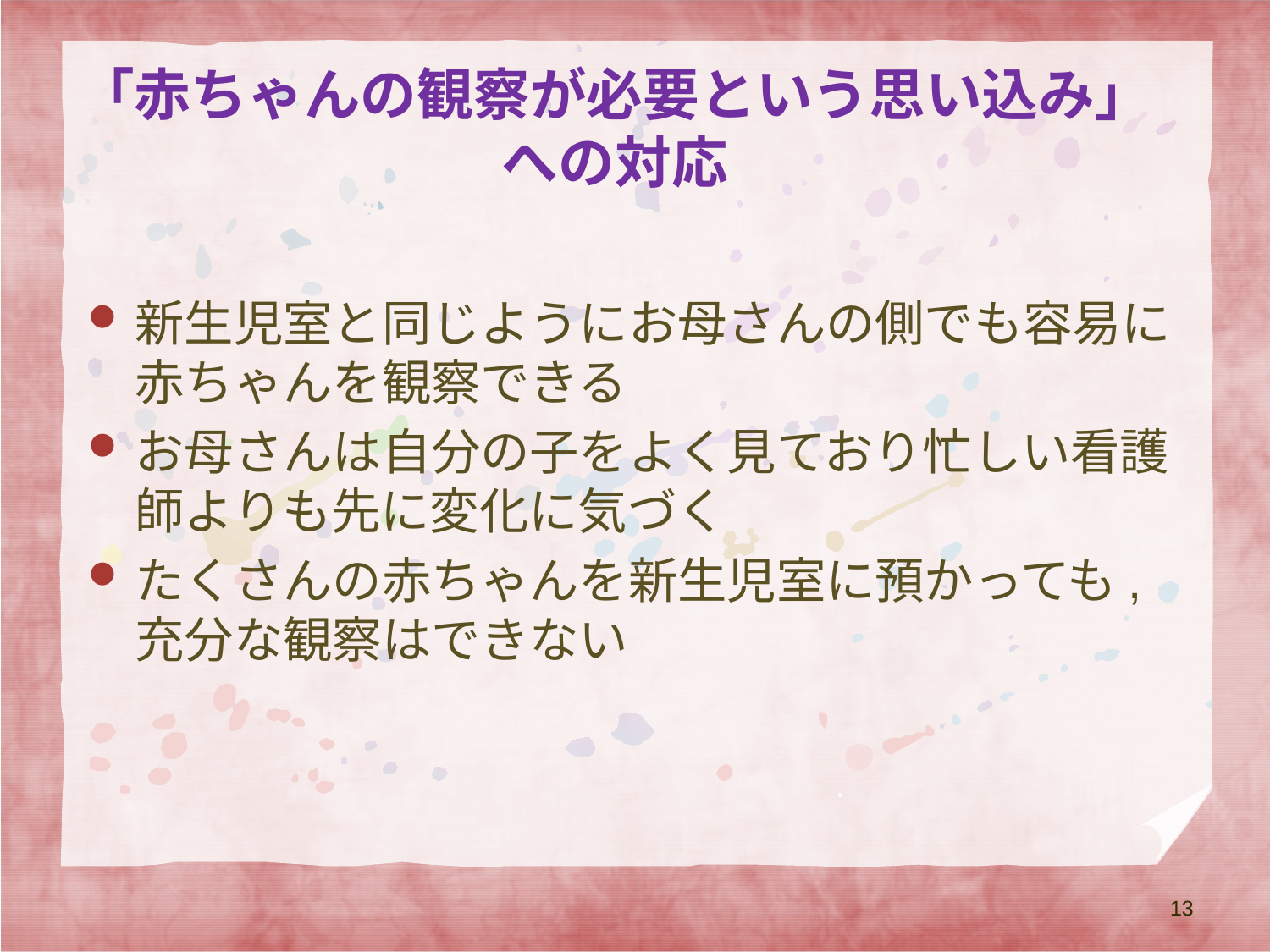

# 「赤ちゃんの観察が必要という思い込み」 への対応
新生児室と同じようにお母さんの側でも容易に赤ちゃんを観察できる
お母さんは自分の子をよく見ており忙しい看護師よりも先に変化に気づく
たくさんの赤ちゃんを新生児室に預かっても,充分な観察はできない
13